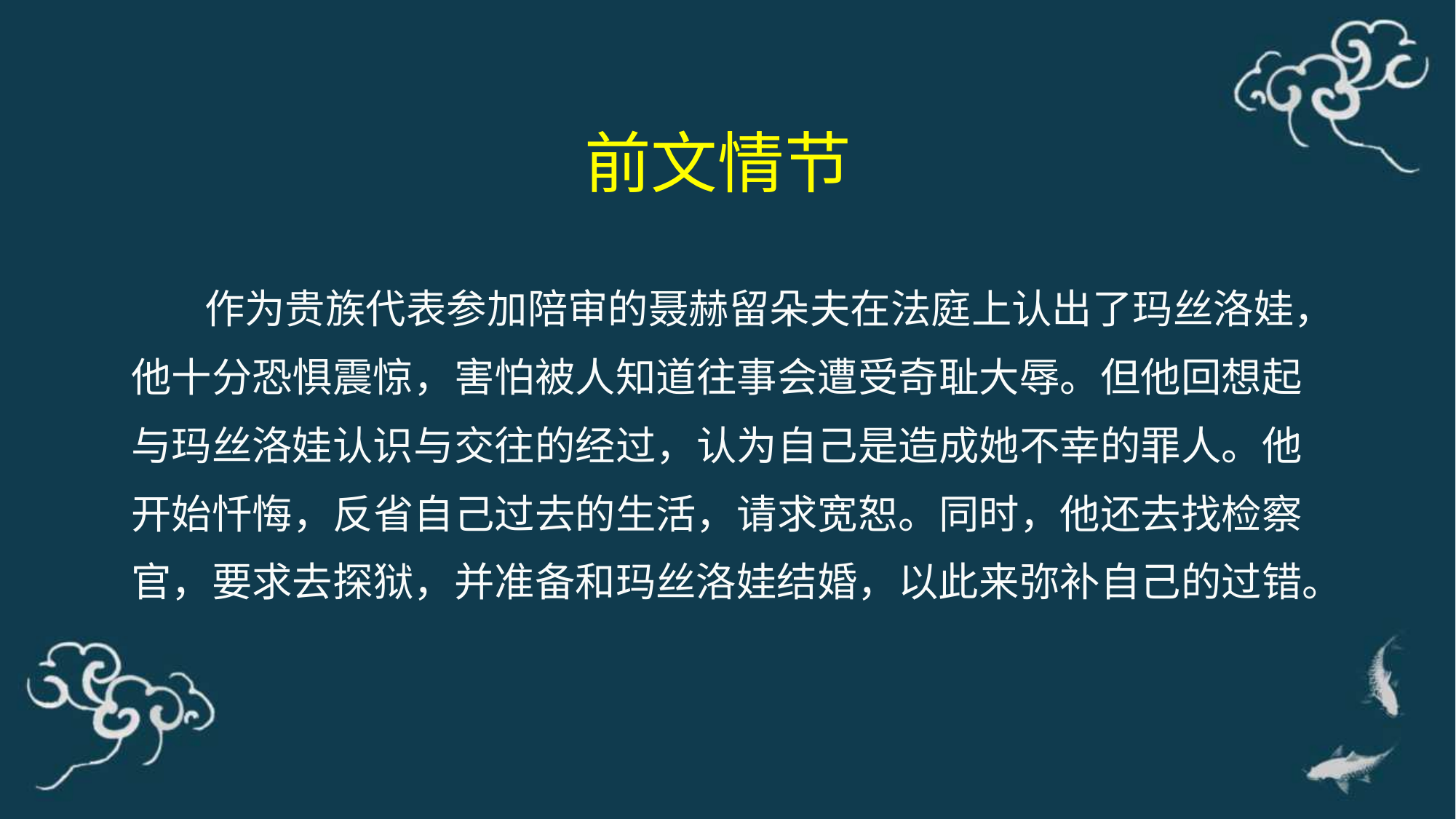

前文情节
       作为贵族代表参加陪审的聂赫留朵夫在法庭上认出了玛丝洛娃，他十分恐惧震惊，害怕被人知道往事会遭受奇耻大辱。但他回想起与玛丝洛娃认识与交往的经过，认为自己是造成她不幸的罪人。他开始忏悔，反省自己过去的生活，请求宽恕。同时，他还去找检察官，要求去探狱，并准备和玛丝洛娃结婚，以此来弥补自己的过错。